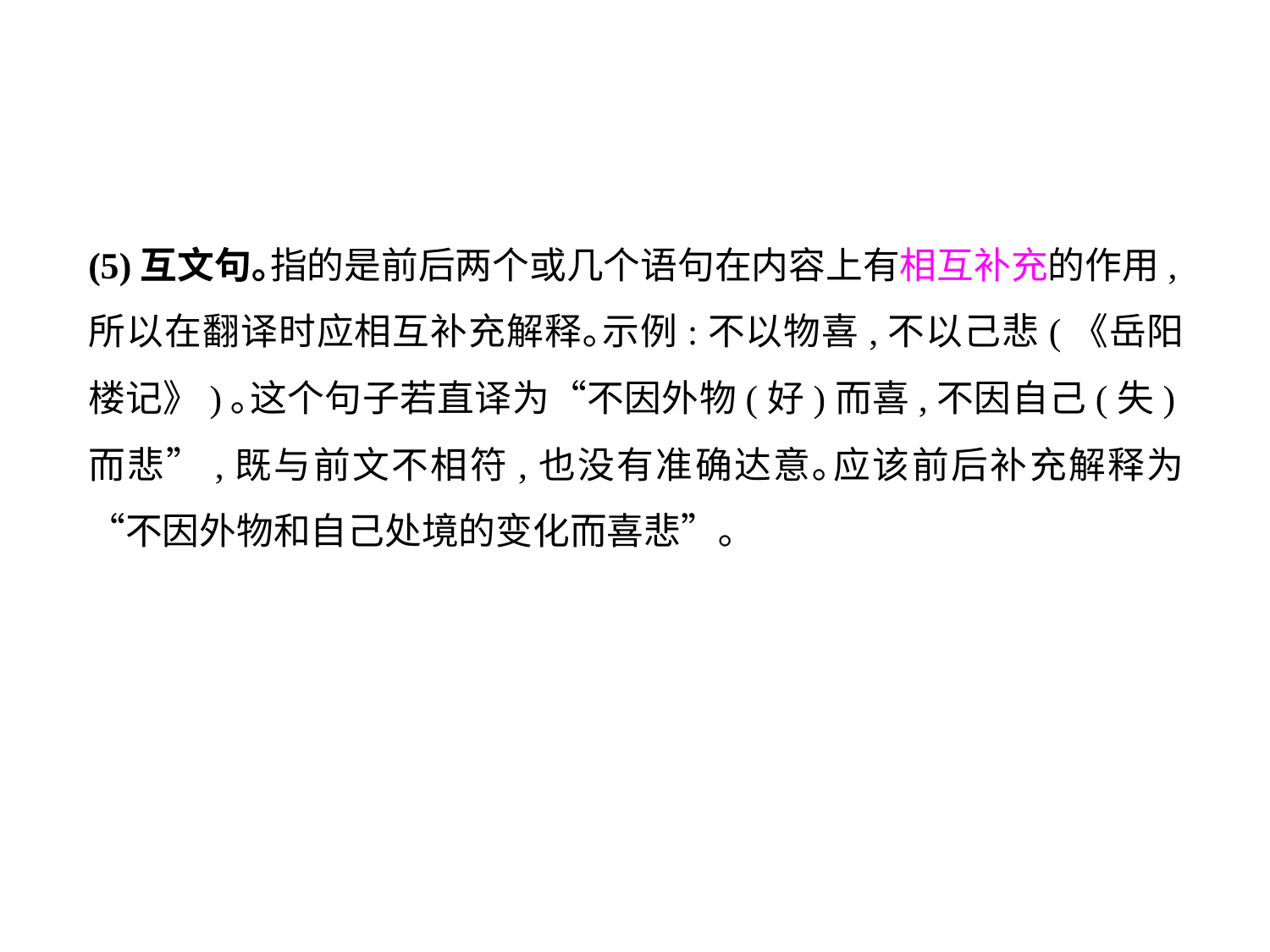

(5)互文句｡指的是前后两个或几个语句在内容上有相互补充的作用,所以在翻译时应相互补充解释｡示例:不以物喜,不以己悲(《岳阳楼记》)｡这个句子若直译为“不因外物(好)而喜,不因自己(失)而悲”,既与前文不相符,也没有准确达意｡应该前后补充解释为“不因外物和自己处境的变化而喜悲”｡